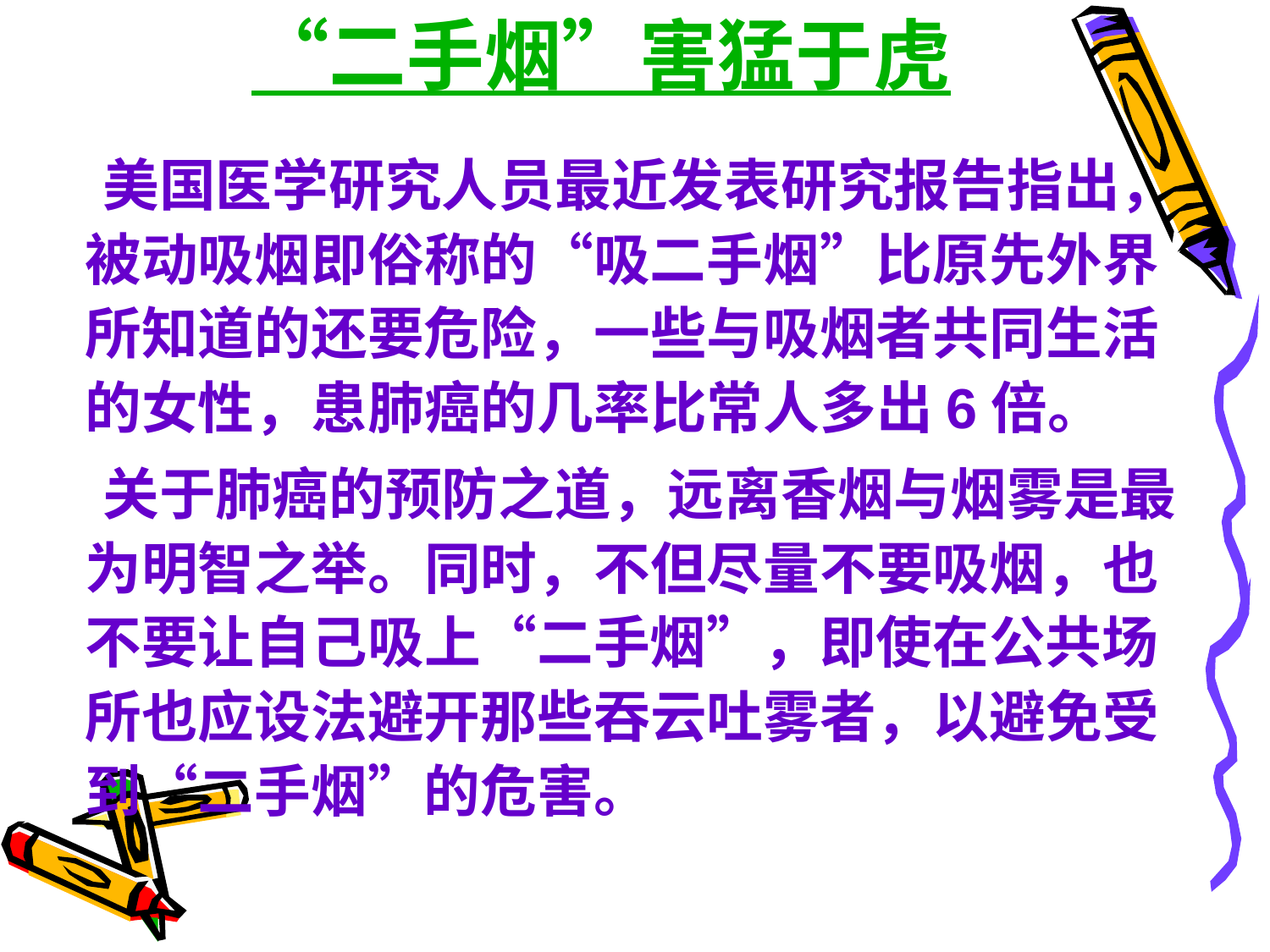

# “二手烟”害猛于虎
    美国医学研究人员最近发表研究报告指出，被动吸烟即俗称的“吸二手烟”比原先外界所知道的还要危险，一些与吸烟者共同生活的女性，患肺癌的几率比常人多出6倍。
    关于肺癌的预防之道，远离香烟与烟雾是最为明智之举。同时，不但尽量不要吸烟，也不要让自己吸上“二手烟”，即使在公共场所也应设法避开那些吞云吐雾者，以避免受到“二手烟”的危害。